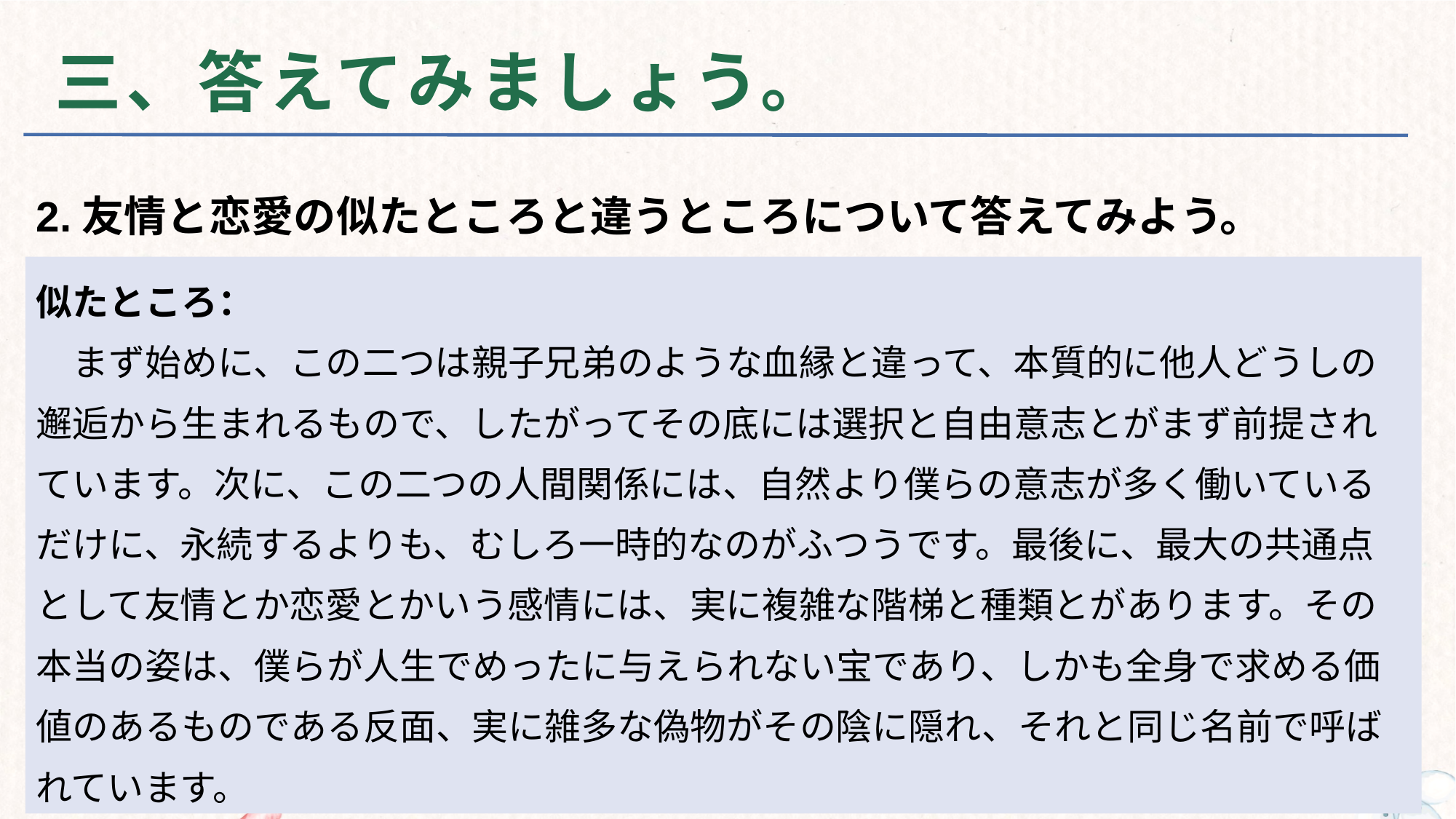

# 三、答えてみましょう。
2.友情と恋愛の似たところと違うところについて答えてみよう。
似たところ：
　まず始めに、この二つは親子兄弟のような血縁と違って、本質的に他人どうしの邂逅から生まれるもので、したがってその底には選択と自由意志とがまず前提されています。次に、この二つの人間関係には、自然より僕らの意志が多く働いているだけに、永続するよりも、むしろ一時的なのがふつうです。最後に、最大の共通点として友情とか恋愛とかいう感情には、実に複雑な階梯と種類とがあります。その本当の姿は、僕らが人生でめったに与えられない宝であり、しかも全身で求める価値のあるものである反面、実に雑多な偽物がその陰に隠れ、それと同じ名前で呼ばれています。